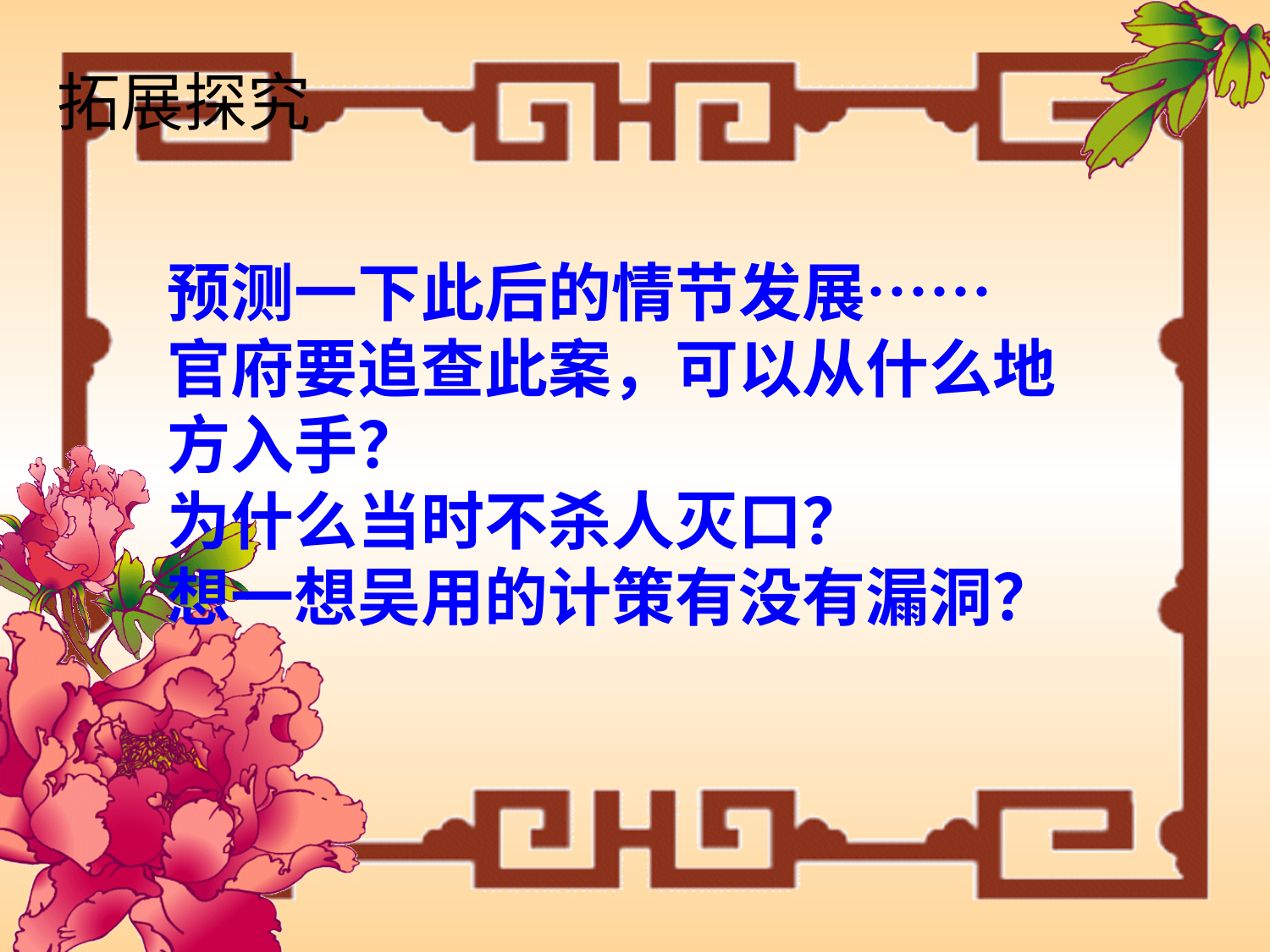

拓展探究
预测一下此后的情节发展……
官府要追查此案，可以从什么地方入手？
为什么当时不杀人灭口？
想一想吴用的计策有没有漏洞？